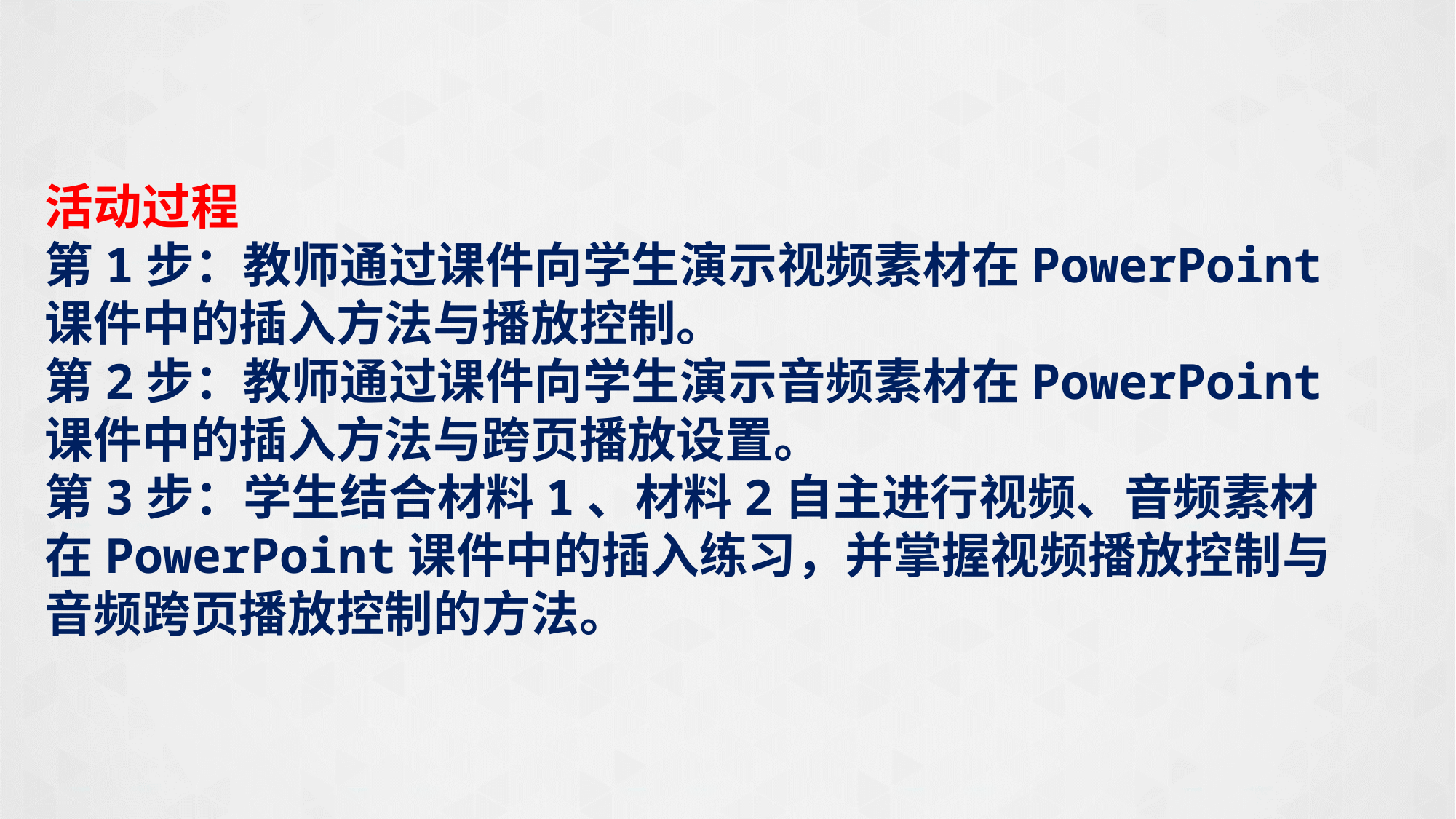

活动过程
第1步：教师通过课件向学生演示视频素材在PowerPoint课件中的插入方法与播放控制。
第2步：教师通过课件向学生演示音频素材在PowerPoint课件中的插入方法与跨页播放设置。
第3步：学生结合材料1、材料2自主进行视频、音频素材在PowerPoint课件中的插入练习，并掌握视频播放控制与音频跨页播放控制的方法。